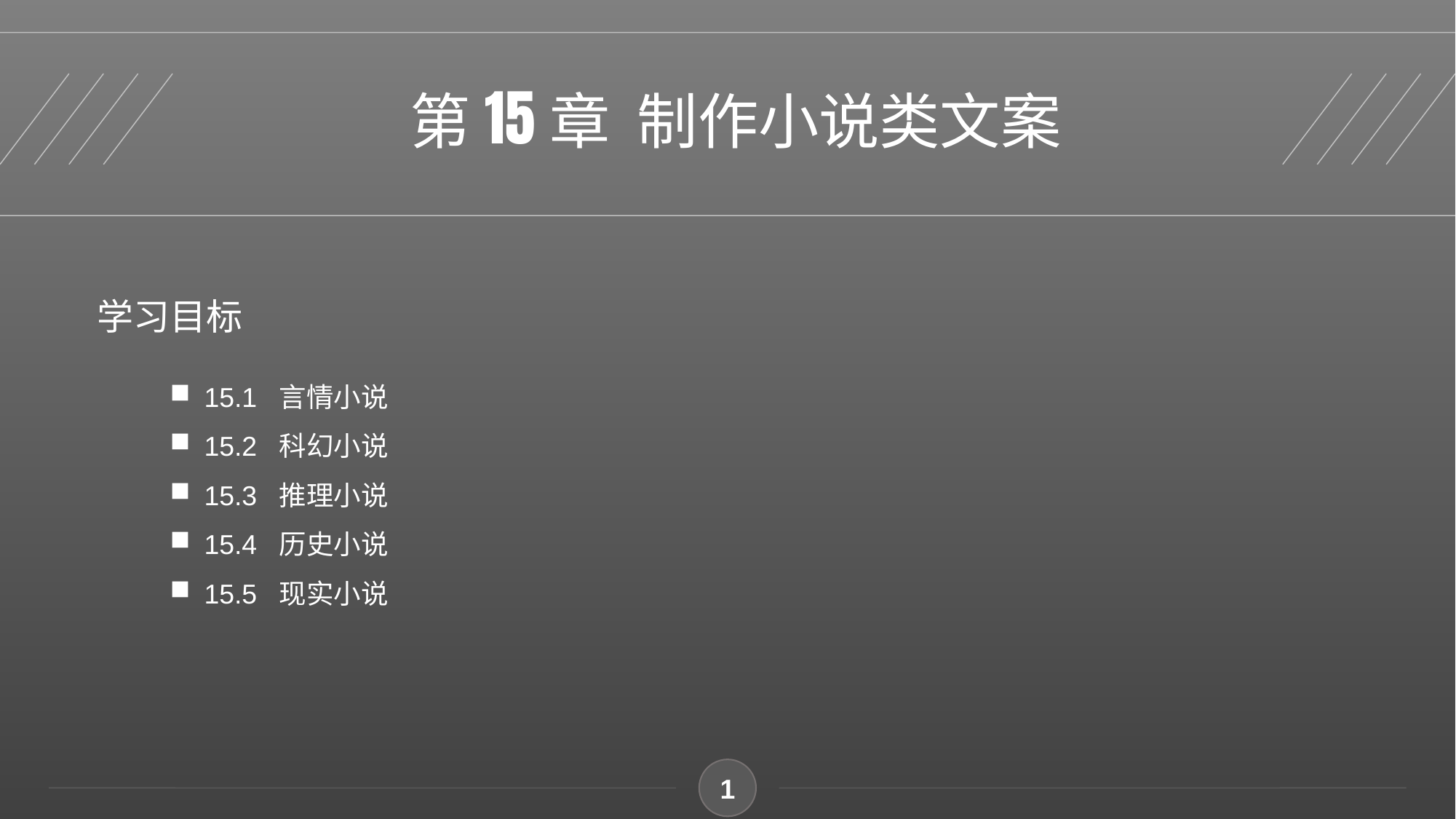

第15章  制作小说类文案

学习目标
15.1  言情小说
15.2  科幻小说
15.3  推理小说
15.4  历史小说
15.5  现实小说